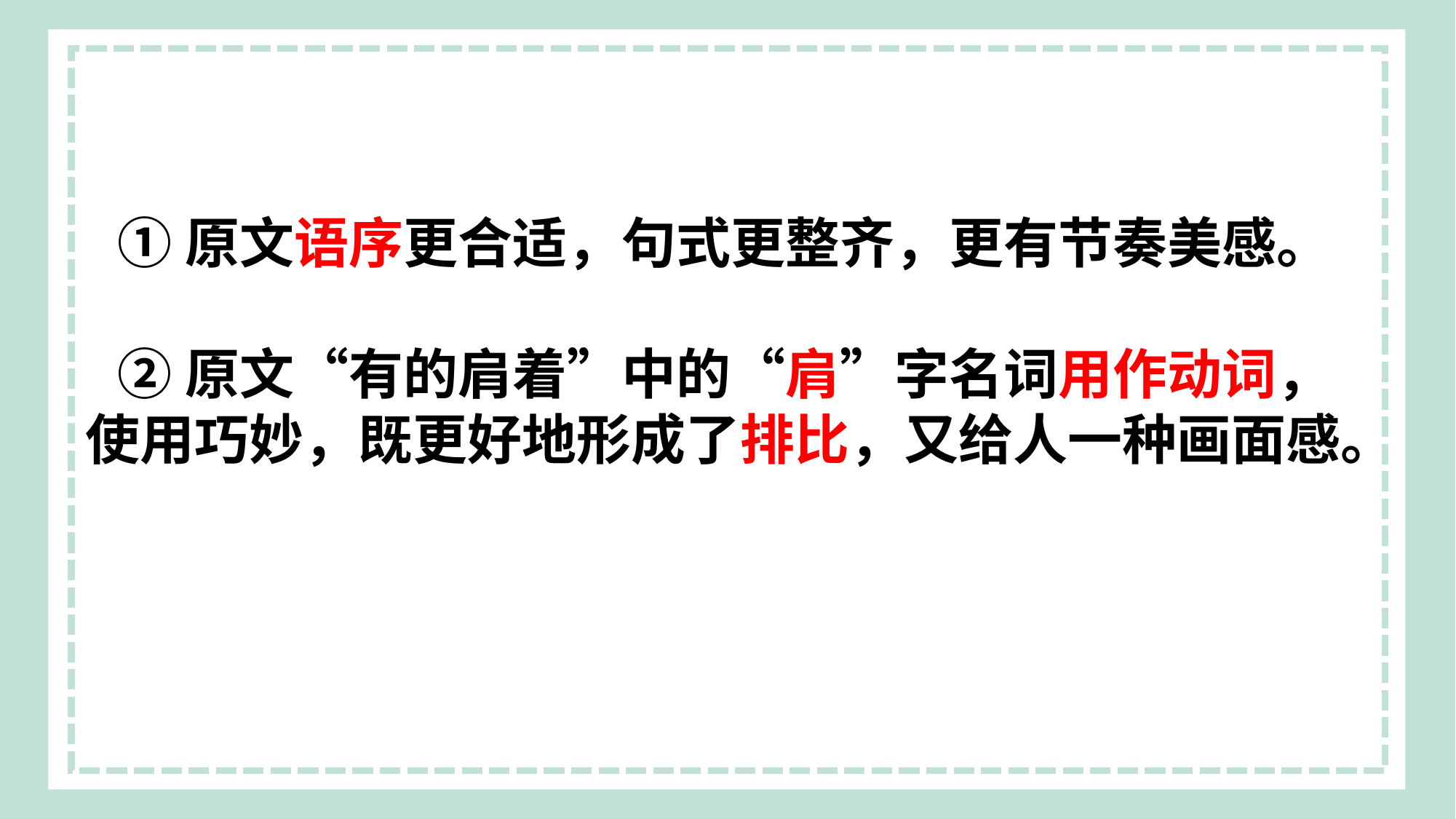

①原文语序更合适，句式更整齐，更有节奏美感。

②原文“有的肩着”中的“肩”字名词用作动词，使用巧妙，既更好地形成了排比，又给人一种画面感。